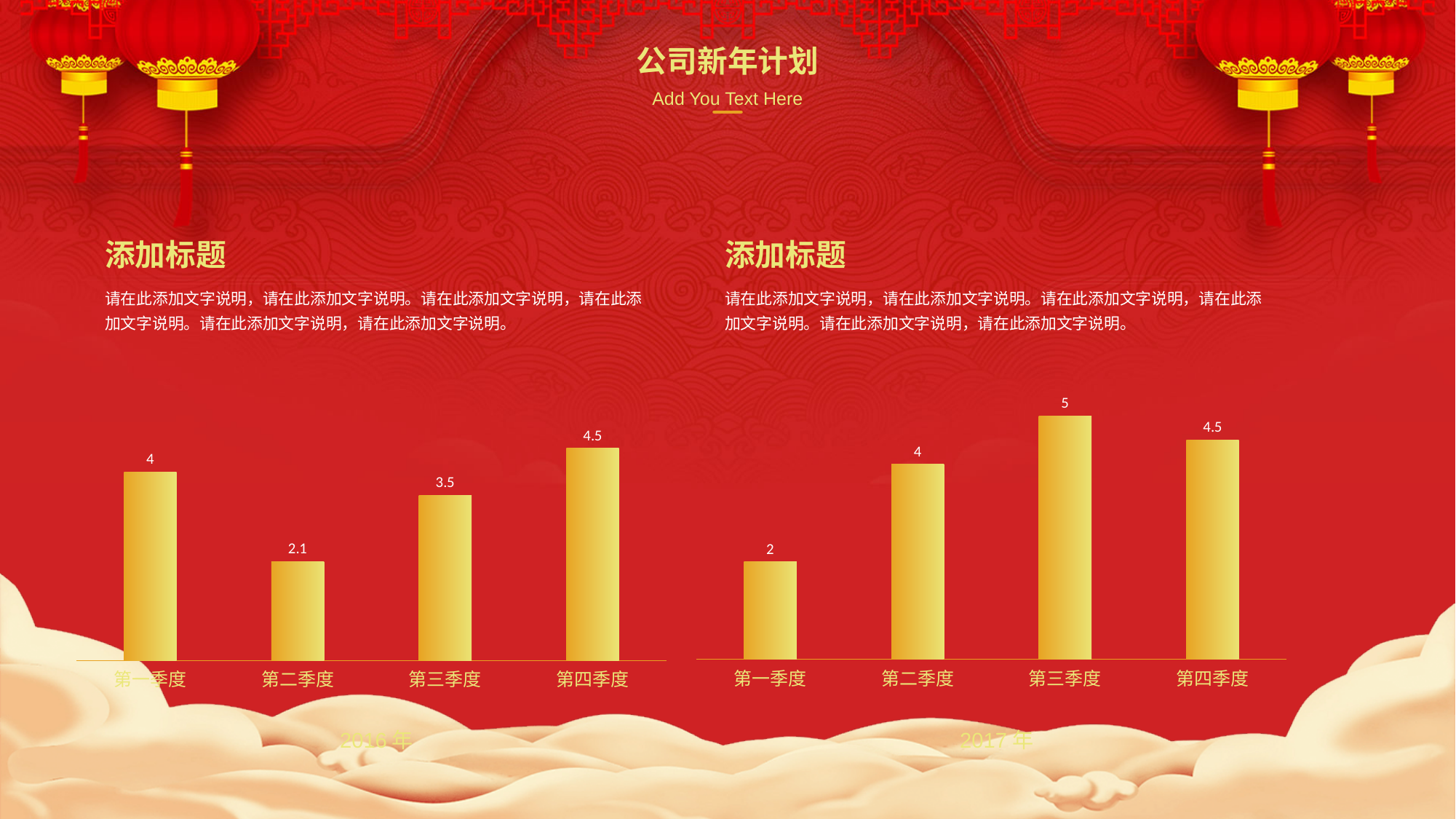

公司新年计划
Add You Text Here
添加标题
请在此添加文字说明，请在此添加文字说明。请在此添加文字说明，请在此添加文字说明。请在此添加文字说明，请在此添加文字说明。

### Chart

| Category | 系列 1 |
|---|---|
| 第一季度 | 4.0 |
| 第二季度 | 2.1 |
| 第三季度 | 3.5 |
| 第四季度 | 4.5 |
2016年
添加标题
请在此添加文字说明，请在此添加文字说明。请在此添加文字说明，请在此添加文字说明。请在此添加文字说明，请在此添加文字说明。

### Chart

| Category | 系列 1 |
|---|---|
| 第一季度 | 2.0 |
| 第二季度 | 4.0 |
| 第三季度 | 5.0 |
| 第四季度 | 4.5 |
2017年